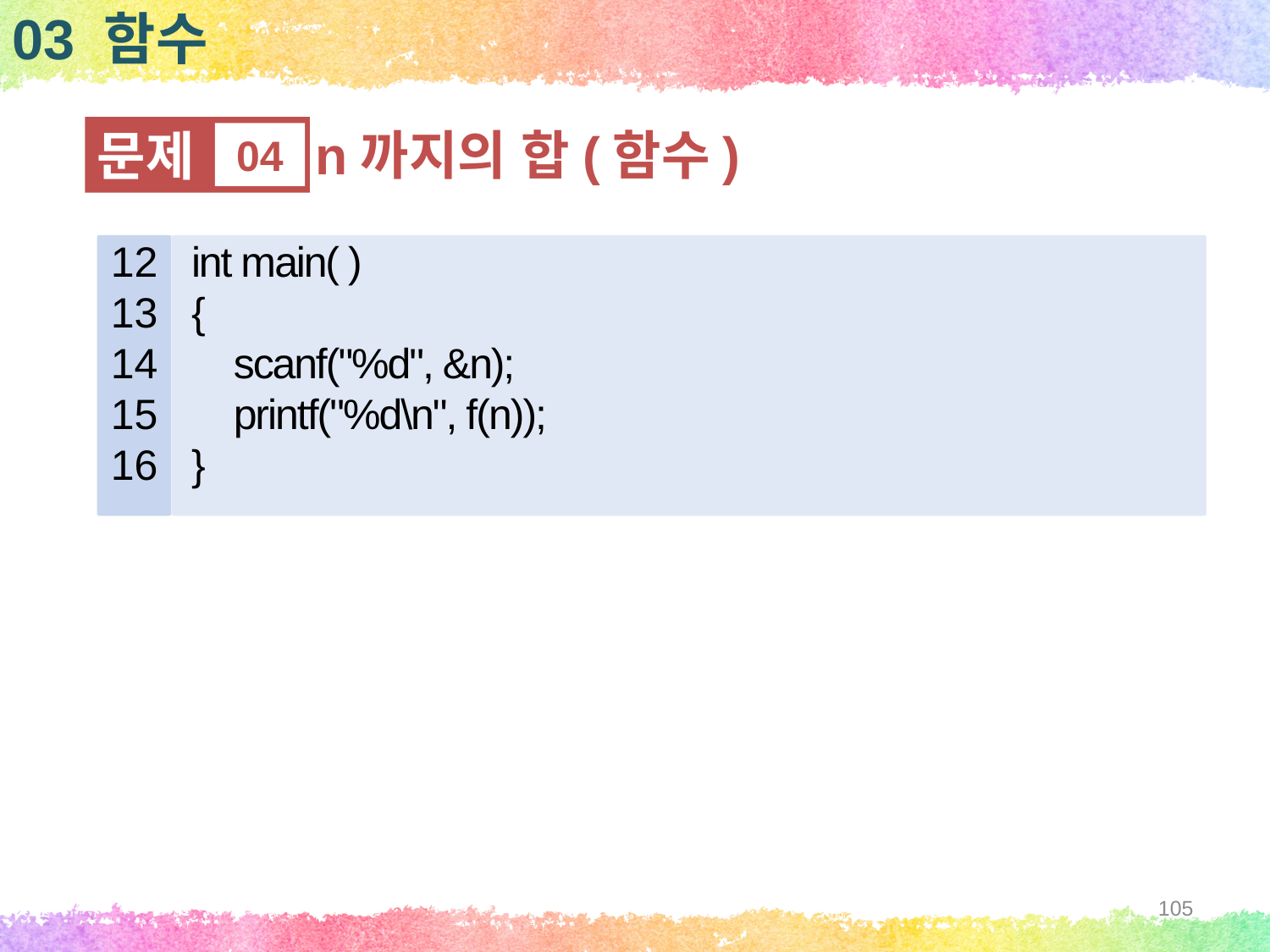

03 함수
문제
04
n까지의 합(함수)
12
13
14
15
16
int main( )
{
    scanf("%d", &n);
    printf("%d\n", f(n));
}
105